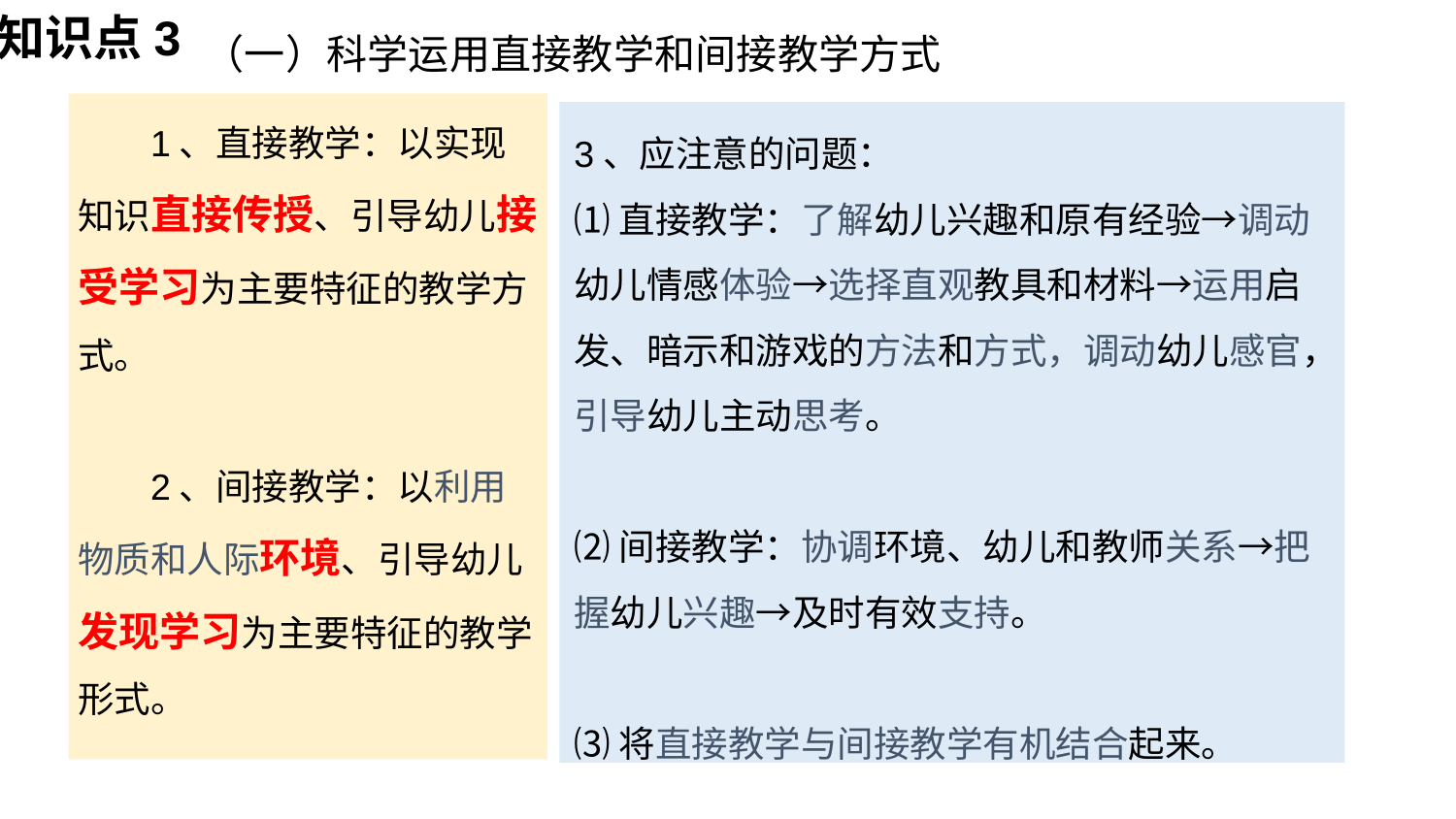

知识点3
# （一）科学运用直接教学和间接教学方式
1、直接教学：以实现知识直接传授、引导幼儿接受学习为主要特征的教学方式。

2、间接教学：以利用物质和人际环境、引导幼儿发现学习为主要特征的教学形式。

3、应注意的问题：
⑴直接教学：了解幼儿兴趣和原有经验→调动幼儿情感体验→选择直观教具和材料→运用启发、暗示和游戏的方法和方式，调动幼儿感官，引导幼儿主动思考。

⑵间接教学：协调环境、幼儿和教师关系→把握幼儿兴趣→及时有效支持。

⑶将直接教学与间接教学有机结合起来。